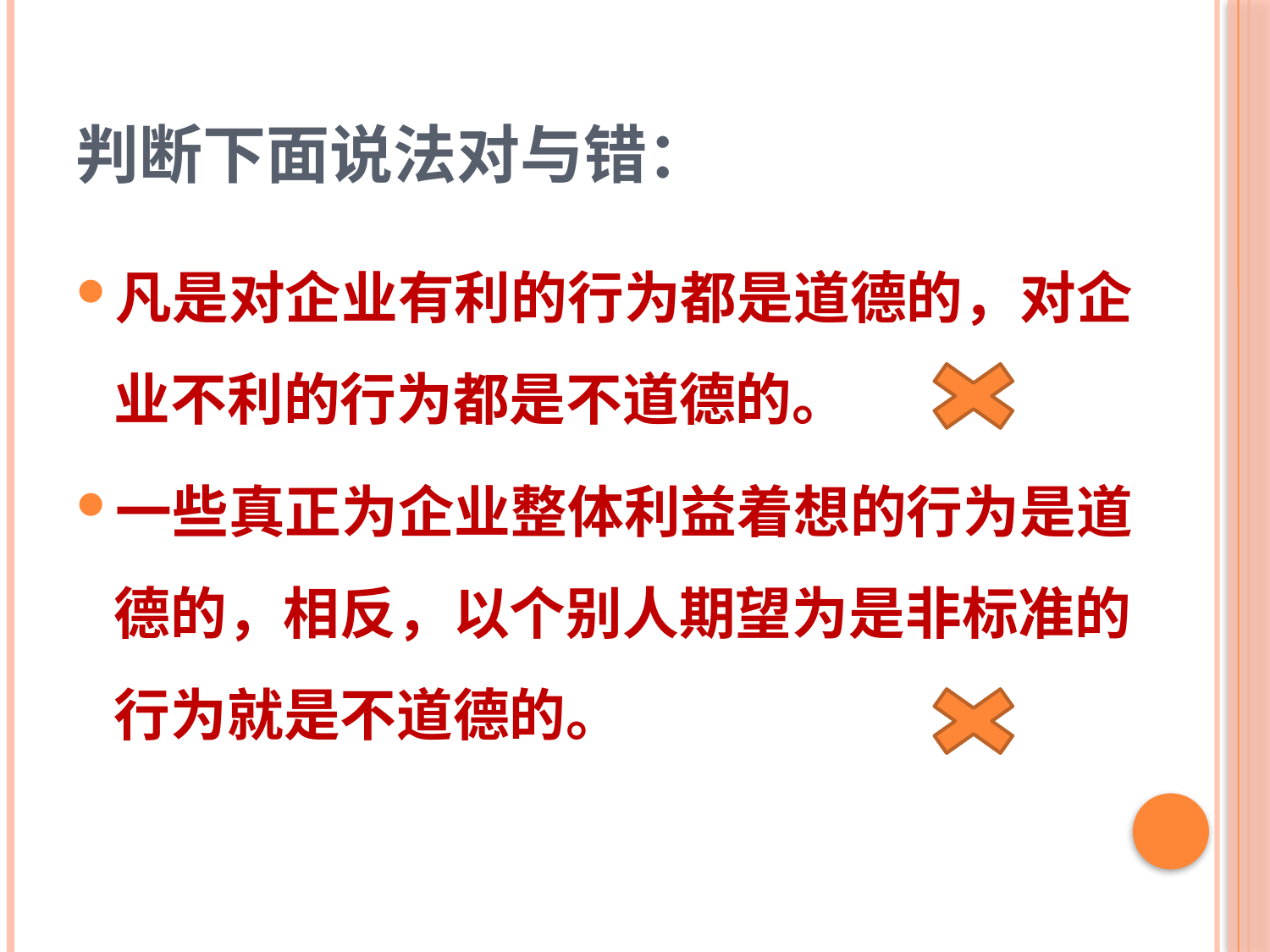

# 判断下面说法对与错：
凡是对企业有利的行为都是道德的，对企业不利的行为都是不道德的。
一些真正为企业整体利益着想的行为是道德的，相反，以个别人期望为是非标准的行为就是不道德的。